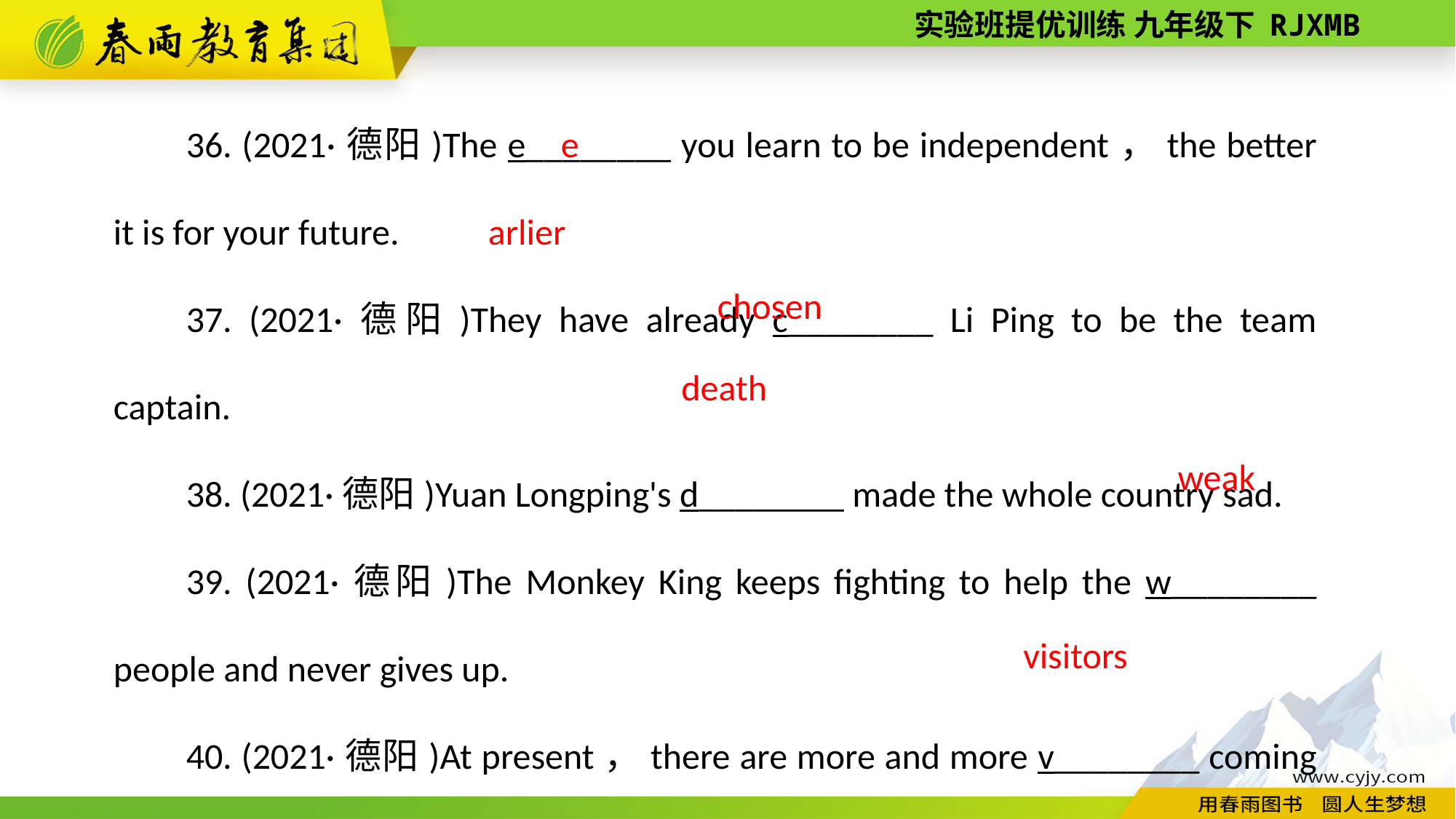

36. (2021·德阳)The e________ you learn to be independent，the better it is for your future.
37. (2021·德阳)They have already c________ Li Ping to be the team captain.
38. (2021·德阳)Yuan Longping's d________ made the whole country sad.
39. (2021·德阳)The Monkey King keeps fighting to help the w________ people and never gives up.
40. (2021·德阳)At present，there are more and more v________ coming to Sanxingdui.
earlier
chosen
death
weak
visitors